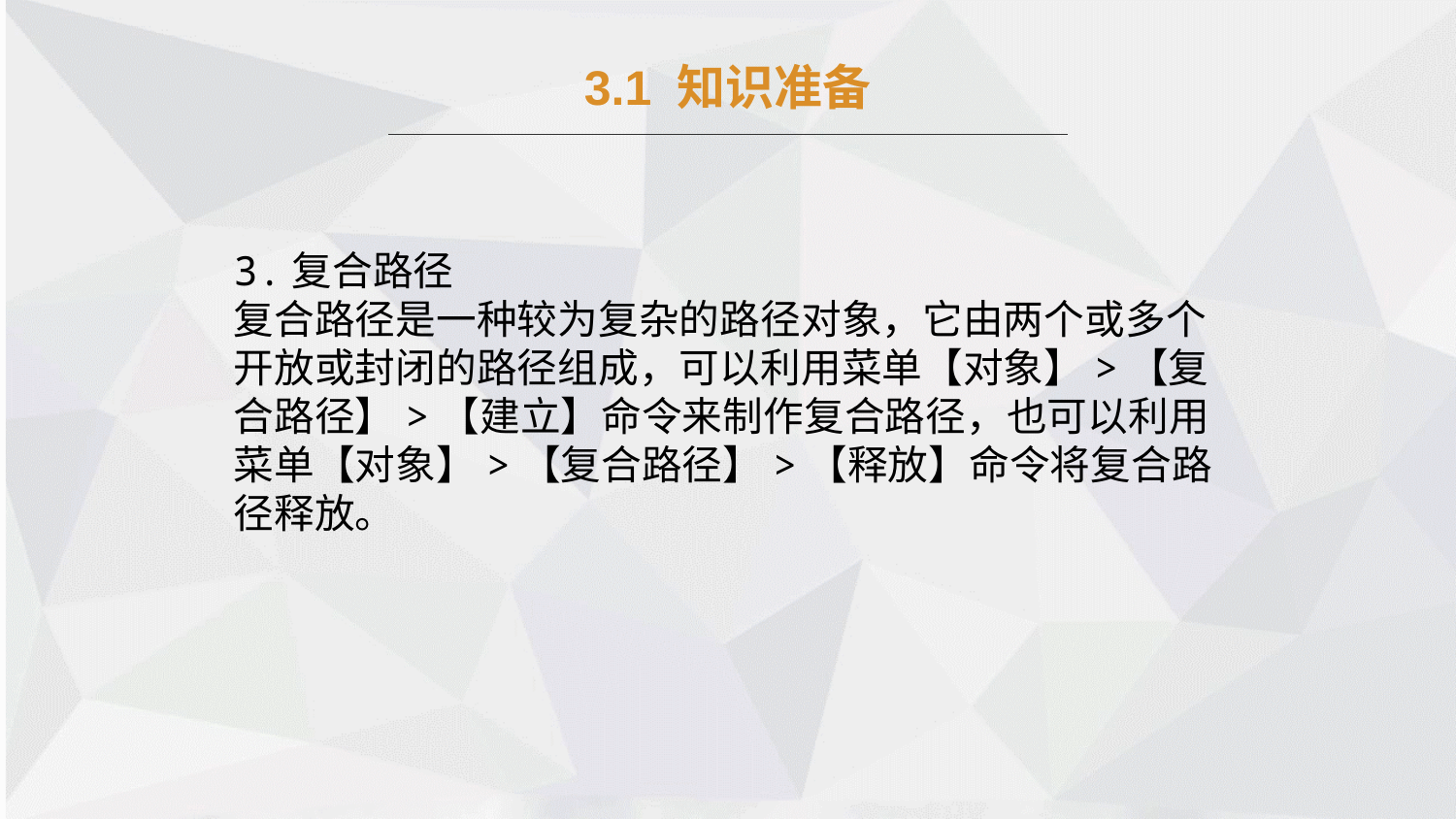

3.1 知识准备
3.复合路径
复合路径是一种较为复杂的路径对象，它由两个或多个开放或封闭的路径组成，可以利用菜单【对象】>【复合路径】>【建立】命令来制作复合路径，也可以利用菜单【对象】>【复合路径】>【释放】命令将复合路径释放。